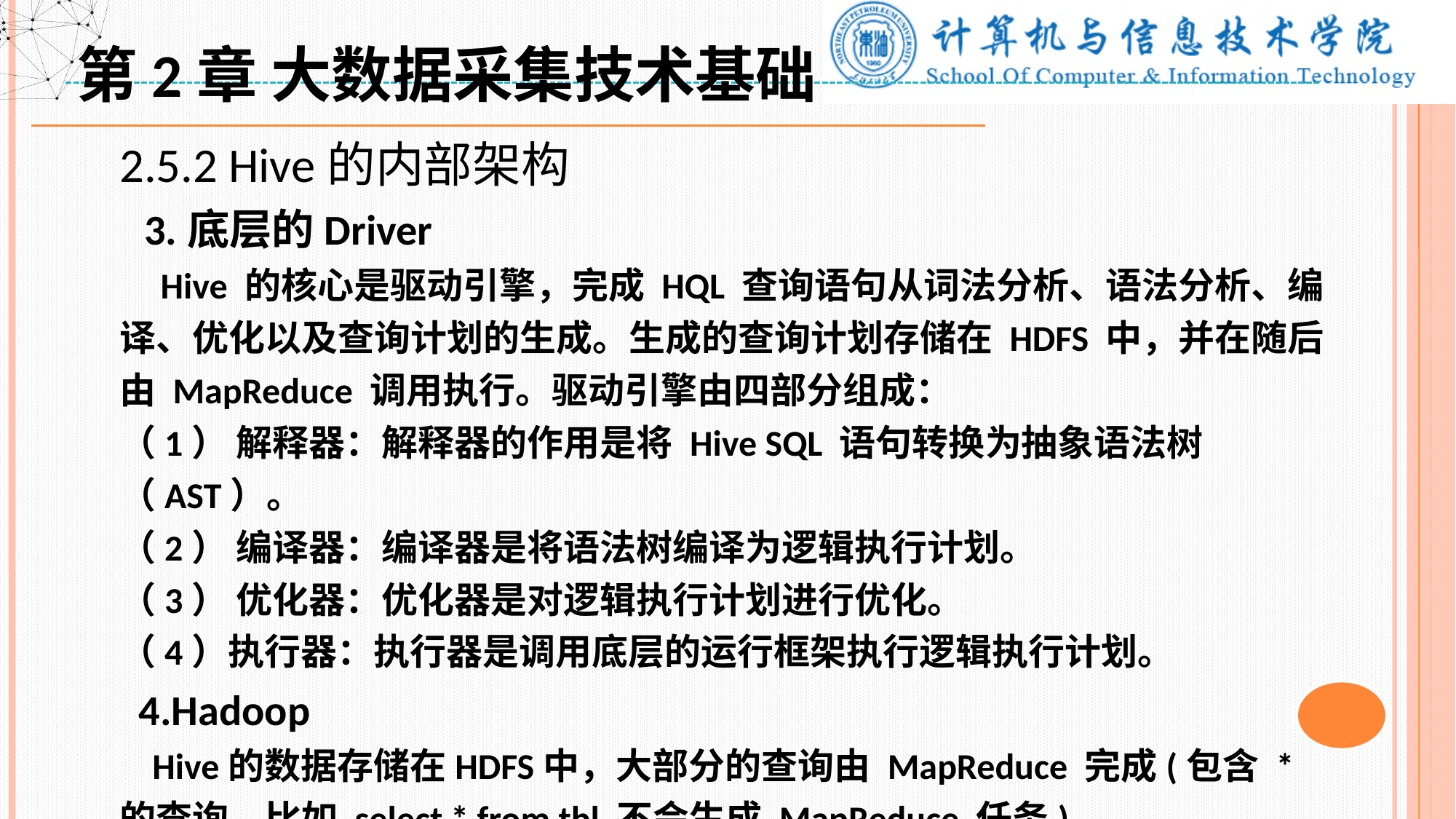

第2章 大数据采集技术基础
2.5.2 Hive的内部架构
   3.底层的Driver
     Hive 的核心是驱动引擎，完成 HQL 查询语句从词法分析、语法分析、编译、优化以及查询计划的生成。生成的查询计划存储在 HDFS 中，并在随后由 MapReduce 调用执行。驱动引擎由四部分组成：
（1） 解释器：解释器的作用是将 Hive SQL 语句转换为抽象语法树（AST）。
（2） 编译器：编译器是将语法树编译为逻辑执行计划。
（3） 优化器：优化器是对逻辑执行计划进行优化。
（4）执行器：执行器是调用底层的运行框架执行逻辑执行计划。
  4.Hadoop
    Hive的数据存储在HDFS中，大部分的查询由 MapReduce 完成(包含 * 的查询，比如 select * from tbl 不会生成 MapReduce 任务)。